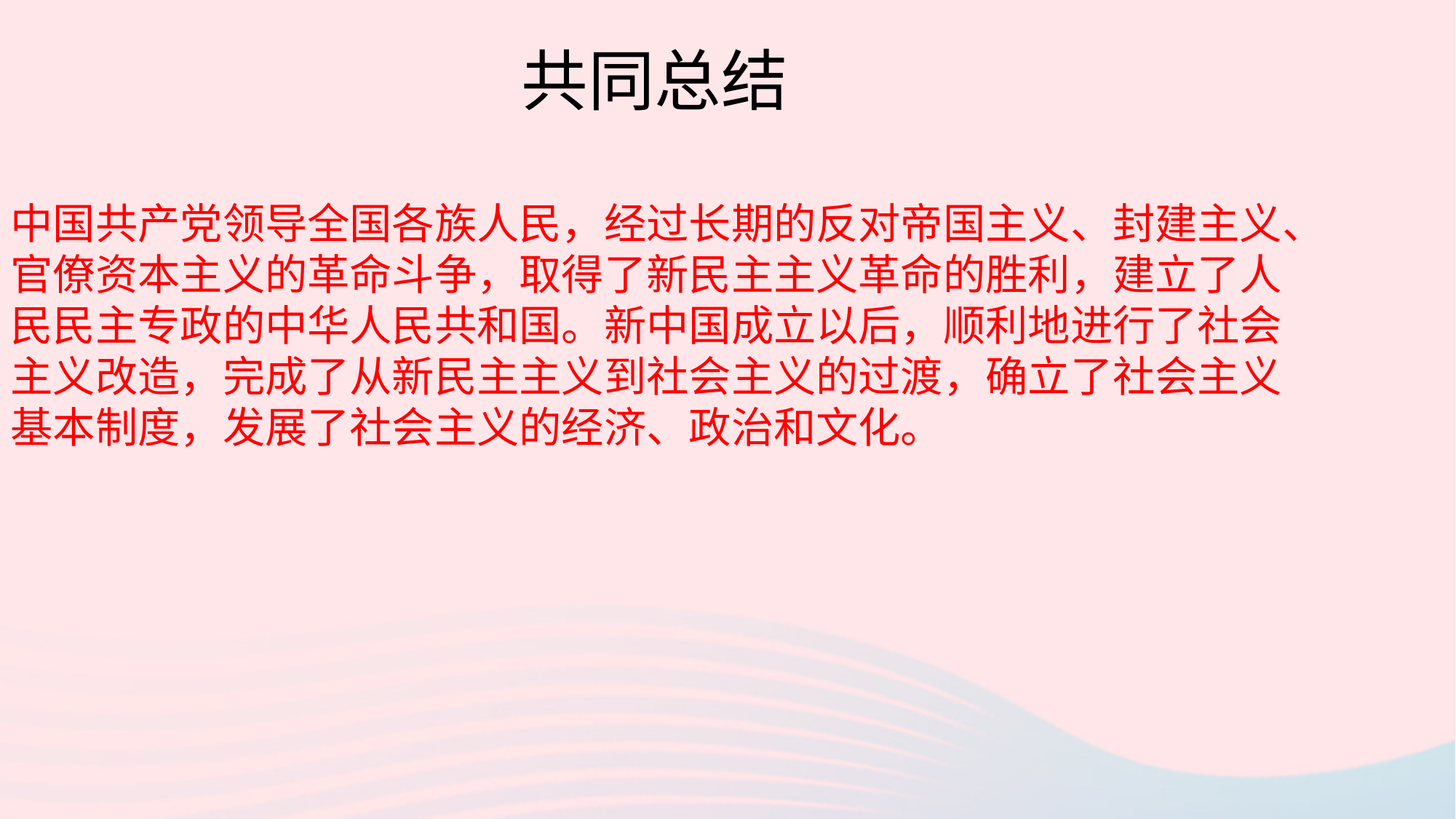

共同总结
中国共产党领导全国各族人民，经过长期的反对帝国主义、封建主义、官僚资本主义的革命斗争，取得了新民主主义革命的胜利，建立了人民民主专政的中华人民共和国。新中国成立以后，顺利地进行了社会主义改造，完成了从新民主主义到社会主义的过渡，确立了社会主义基本制度，发展了社会主义的经济、政治和文化。